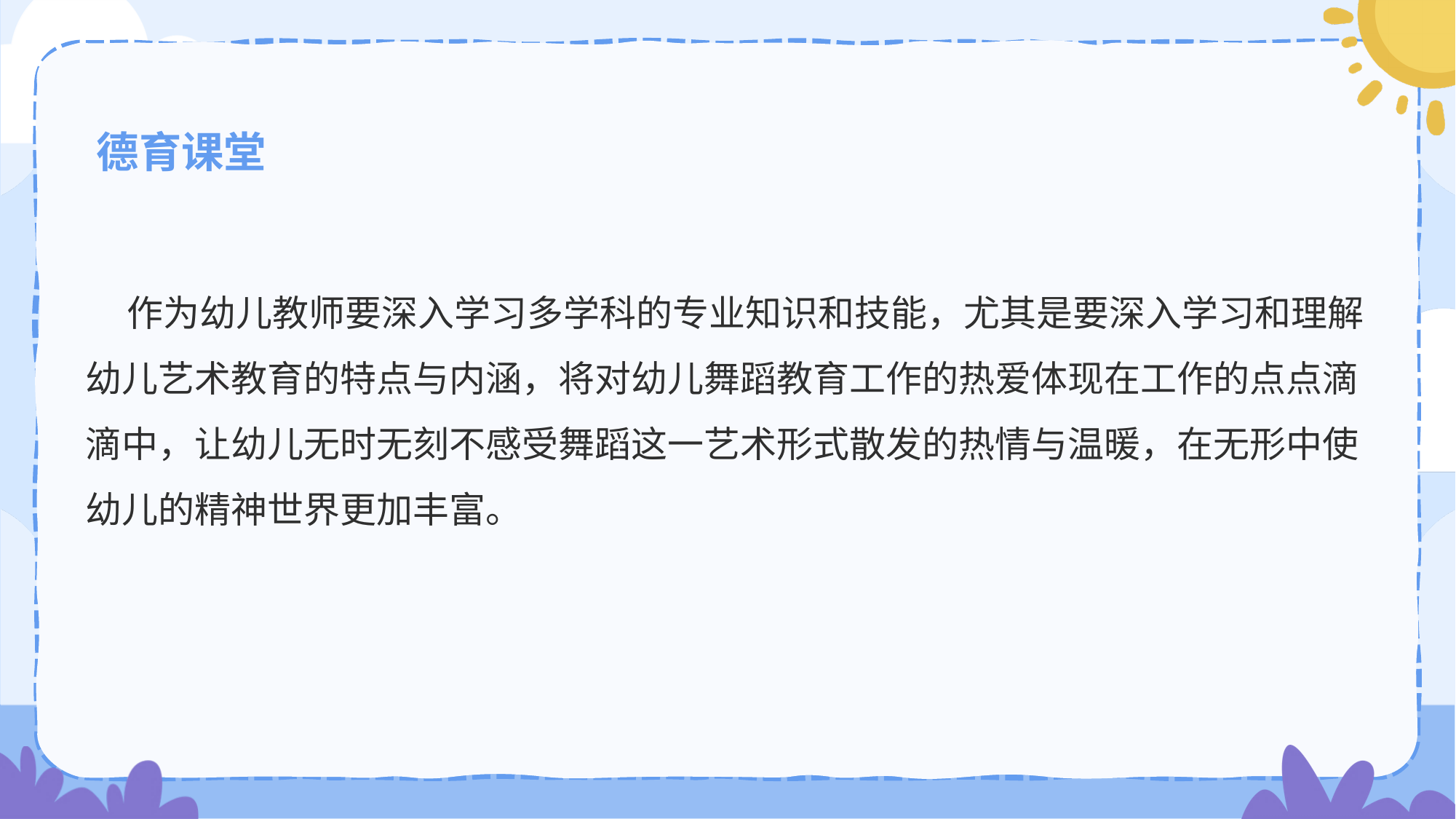

德育课堂
    作为幼儿教师要深入学习多学科的专业知识和技能，尤其是要深入学习和理解幼儿艺术教育的特点与内涵，将对幼儿舞蹈教育工作的热爱体现在工作的点点滴滴中，让幼儿无时无刻不感受舞蹈这一艺术形式散发的热情与温暖，在无形中使幼儿的精神世界更加丰富。